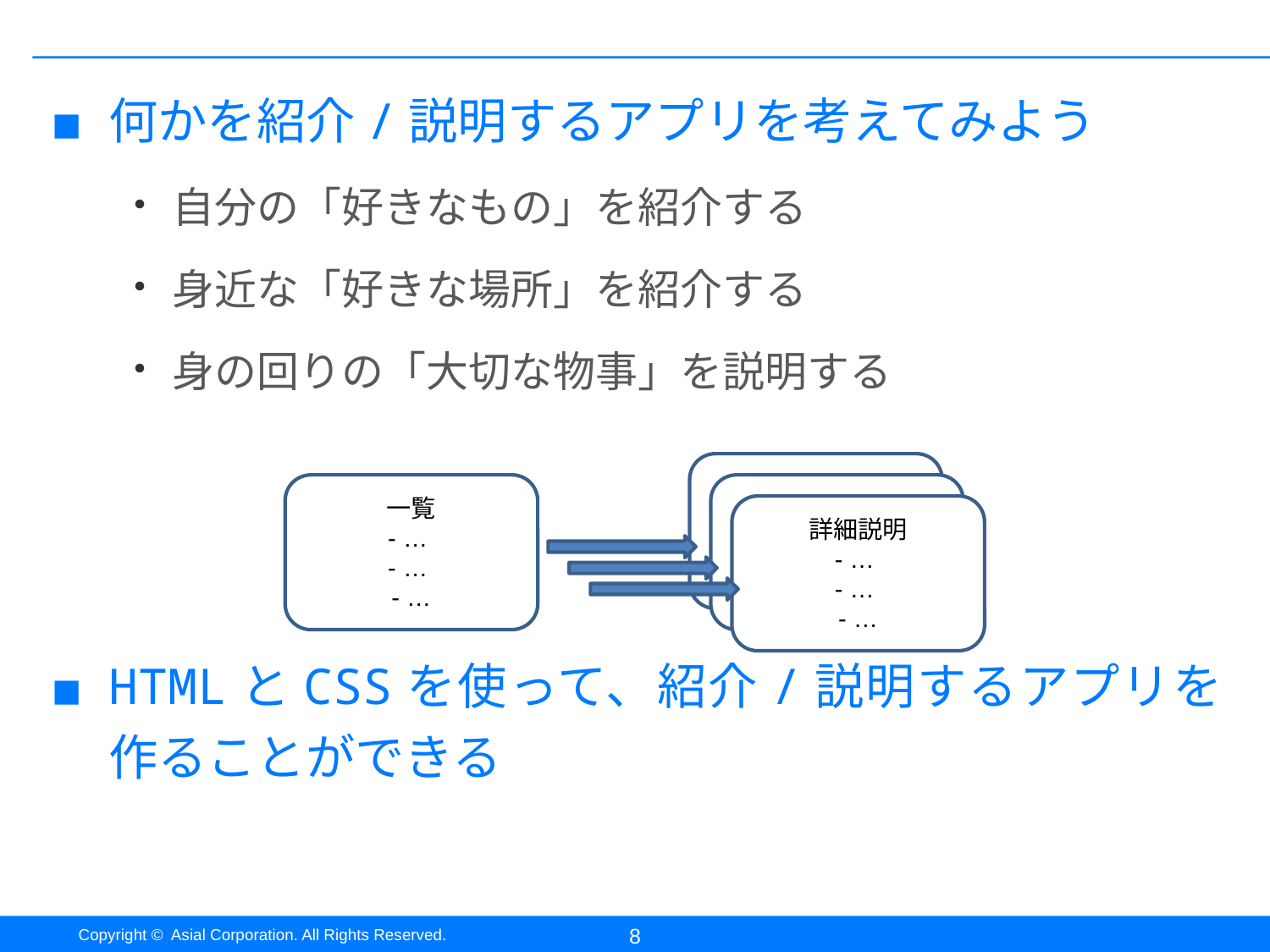

#

何かを紹介/説明するアプリを考えてみよう
自分の「好きなもの」を紹介する
身近な「好きな場所」を紹介する
身の回りの「大切な物事」を説明する

HTMLとCSSを使って、紹介/説明するアプリを作ることができる
詳細説明
- …
- …
- …
一覧
- …
- …
- …
詳細説明
- …
- …
- …
詳細説明
- …
- …
- …

8